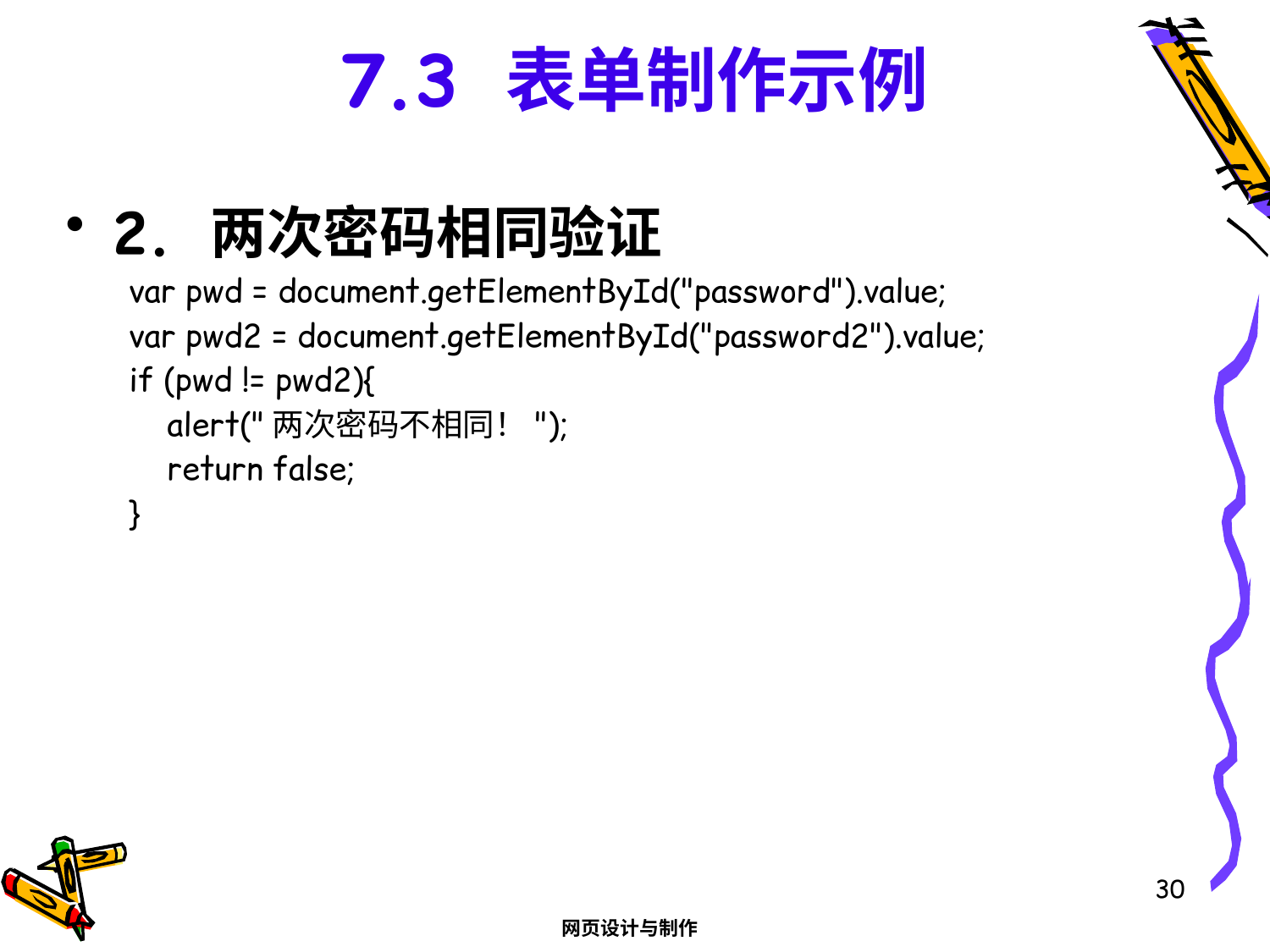

# 7.3 表单制作示例
2. 两次密码相同验证
var pwd = document.getElementById("password").value;
var pwd2 = document.getElementById("password2").value;
if (pwd != pwd2){
    alert("两次密码不相同！");
    return false;
}
30
网页设计与制作